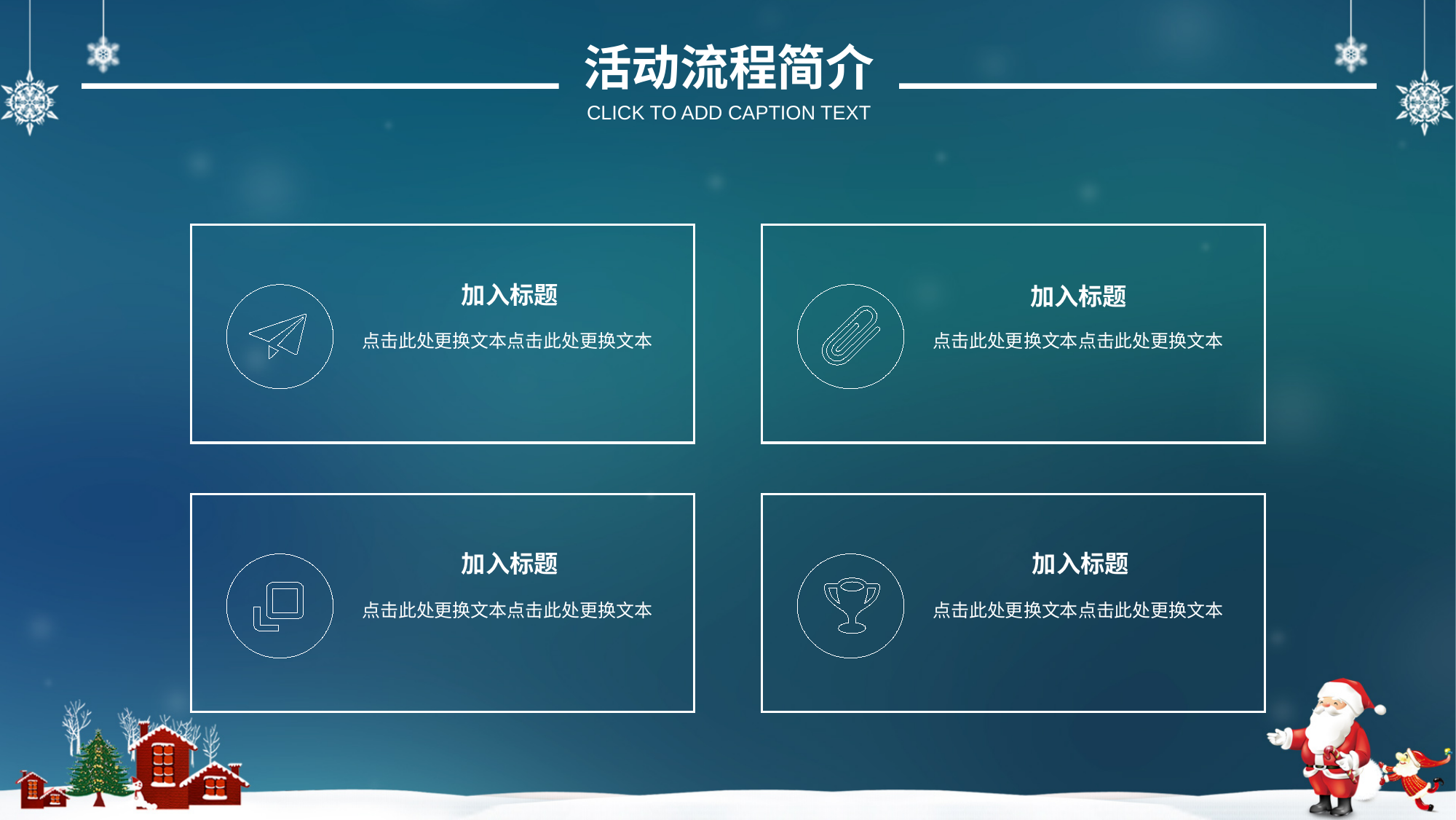

活动流程简介

CLICK TO ADD CAPTION TEXT

加入标题
点击此处更换文本点击此处更换文本
加入标题
点击此处更换文本点击此处更换文本

加入标题
点击此处更换文本点击此处更换文本
加入标题
点击此处更换文本点击此处更换文本